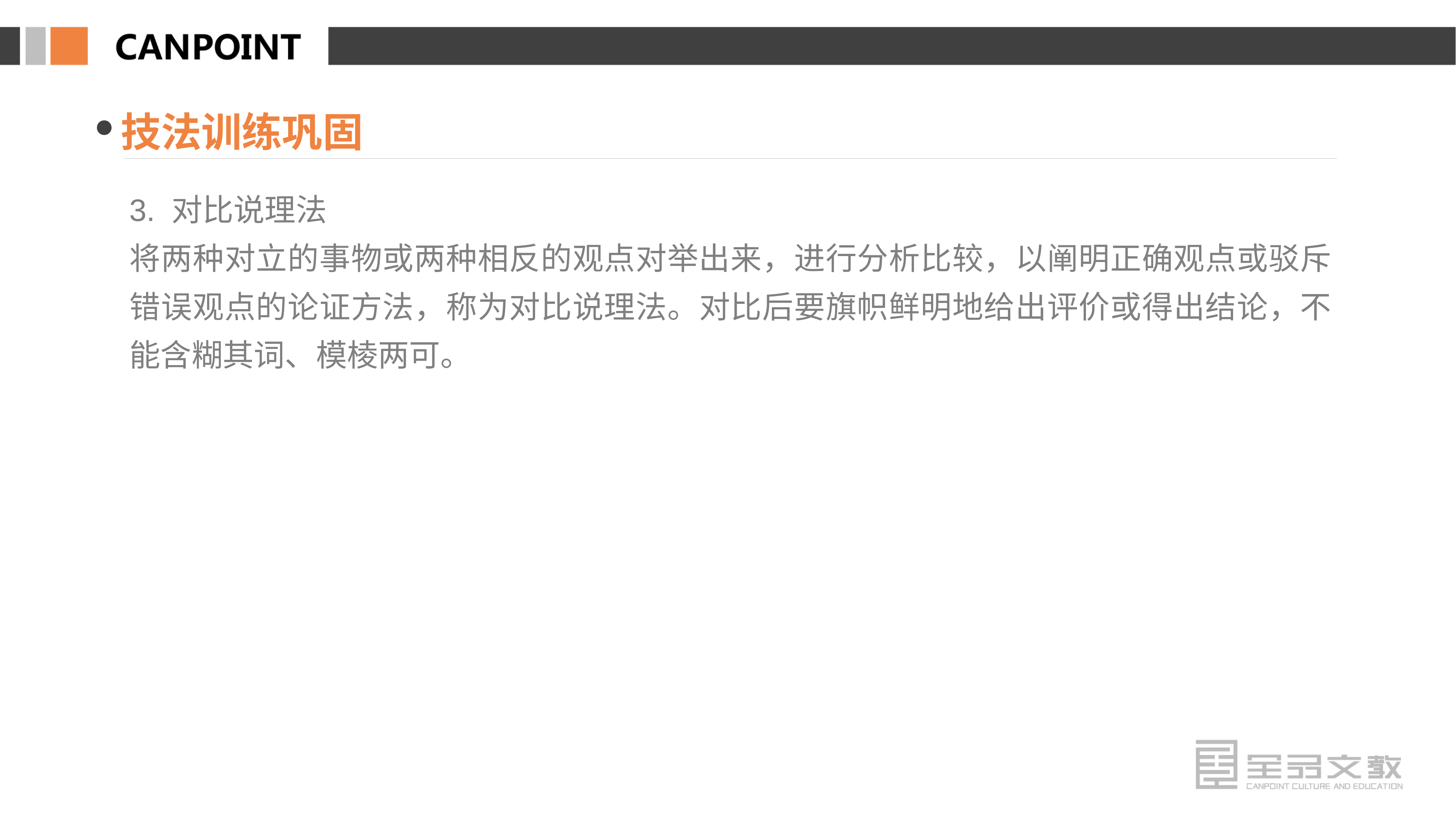

技法训练巩固

3. 对比说理法
将两种对立的事物或两种相反的观点对举出来，进行分析比较，以阐明正确观点或驳斥错误观点的论证方法，称为对比说理法。对比后要旗帜鲜明地给出评价或得出结论，不能含糊其词、模棱两可。